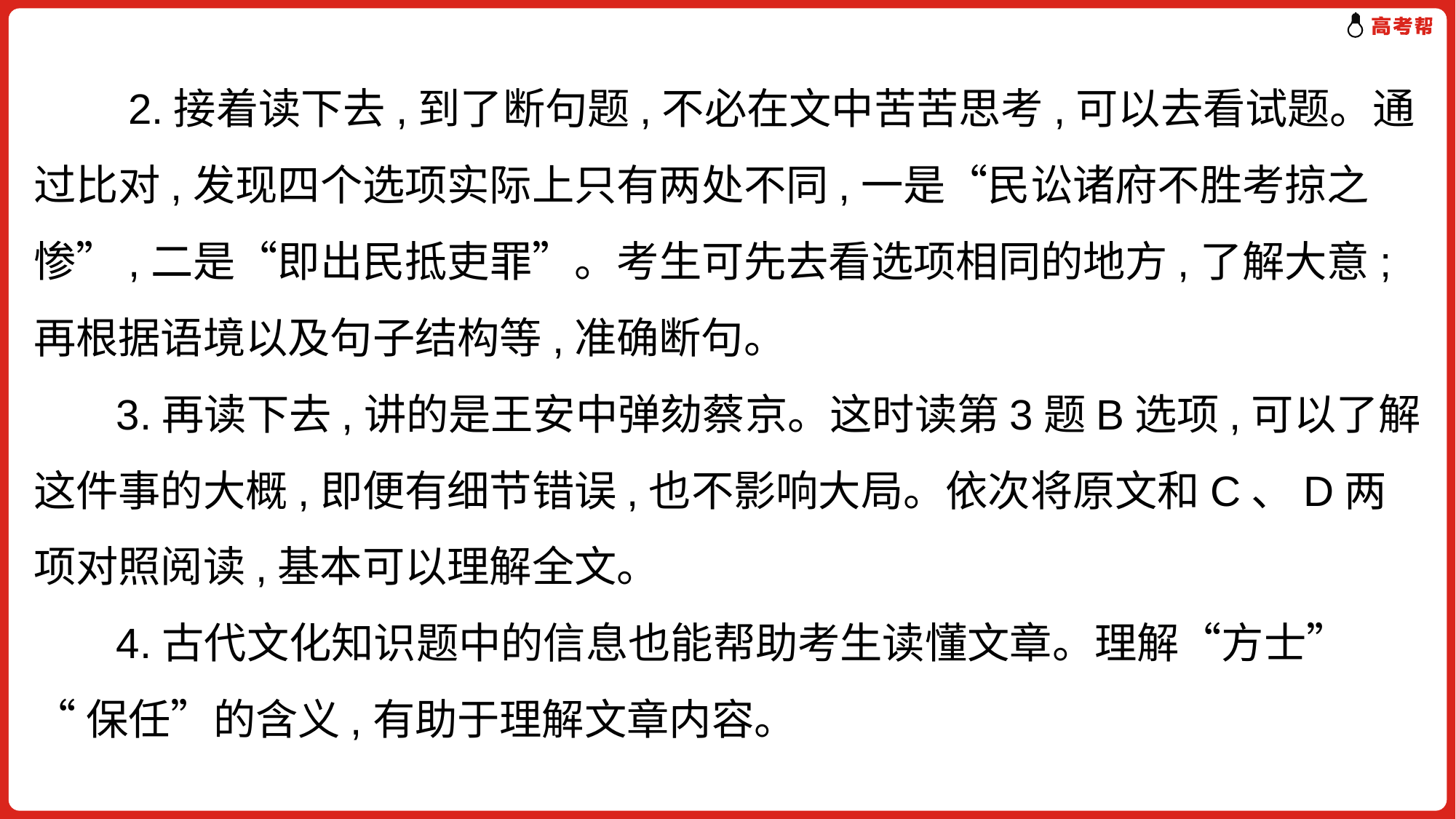

2.接着读下去,到了断句题,不必在文中苦苦思考,可以去看试题。通过比对,发现四个选项实际上只有两处不同,一是“民讼诸府不胜考掠之惨”,二是“即出民抵吏罪”。考生可先去看选项相同的地方,了解大意;再根据语境以及句子结构等,准确断句。
       3.再读下去,讲的是王安中弹劾蔡京。这时读第3题B选项,可以了解这件事的大概,即便有细节错误,也不影响大局。依次将原文和C、D两项对照阅读,基本可以理解全文。
       4.古代文化知识题中的信息也能帮助考生读懂文章。理解“方士”
“保任”的含义,有助于理解文章内容。